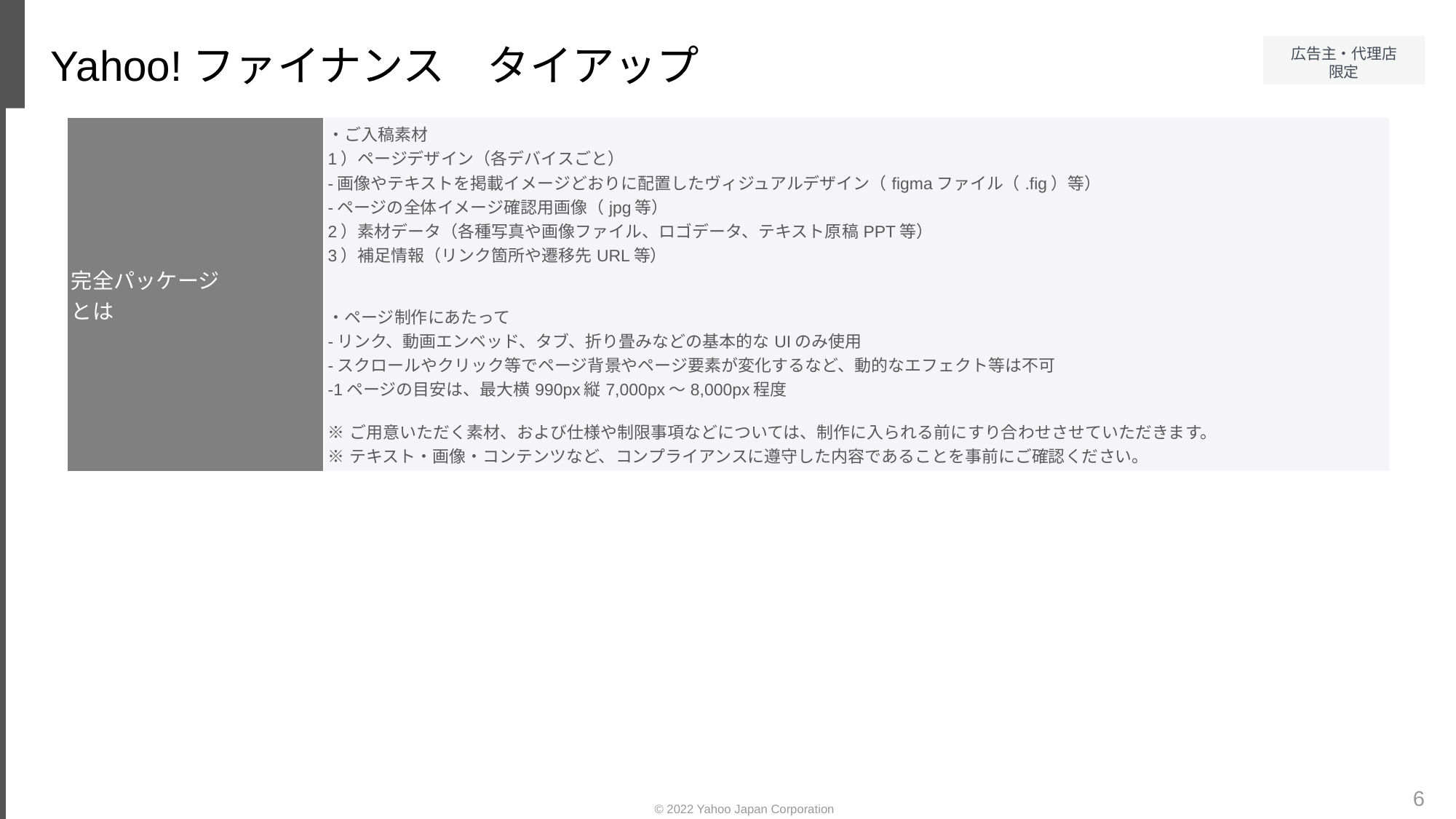

Yahoo!ファイナンス　タイアップ
| 完全パッケージ とは | ・ご入稿素材 1）ページデザイン（各デバイスごと） -画像やテキストを掲載イメージどおりに配置したヴィジュアルデザイン（figmaファイル（.fig）等） -ページの全体イメージ確認用画像（jpg等） 2）素材データ（各種写真や画像ファイル、ロゴデータ、テキスト原稿PPT等） 3）補足情報（リンク箇所や遷移先URL等） ・ページ制作にあたって -リンク、動画エンベッド、タブ、折り畳みなどの基本的なUIのみ使用 -スクロールやクリック等でページ背景やページ要素が変化するなど、動的なエフェクト等は不可 -1ページの目安は、最大横990px縦7,000px〜8,000px程度 ※ご用意いただく素材、および仕様や制限事項などについては、制作に入られる前にすり合わせさせていただきます。 ※テキスト・画像・コンテンツなど、コンプライアンスに遵守した内容であることを事前にご確認ください。 |
| --- | --- |
6